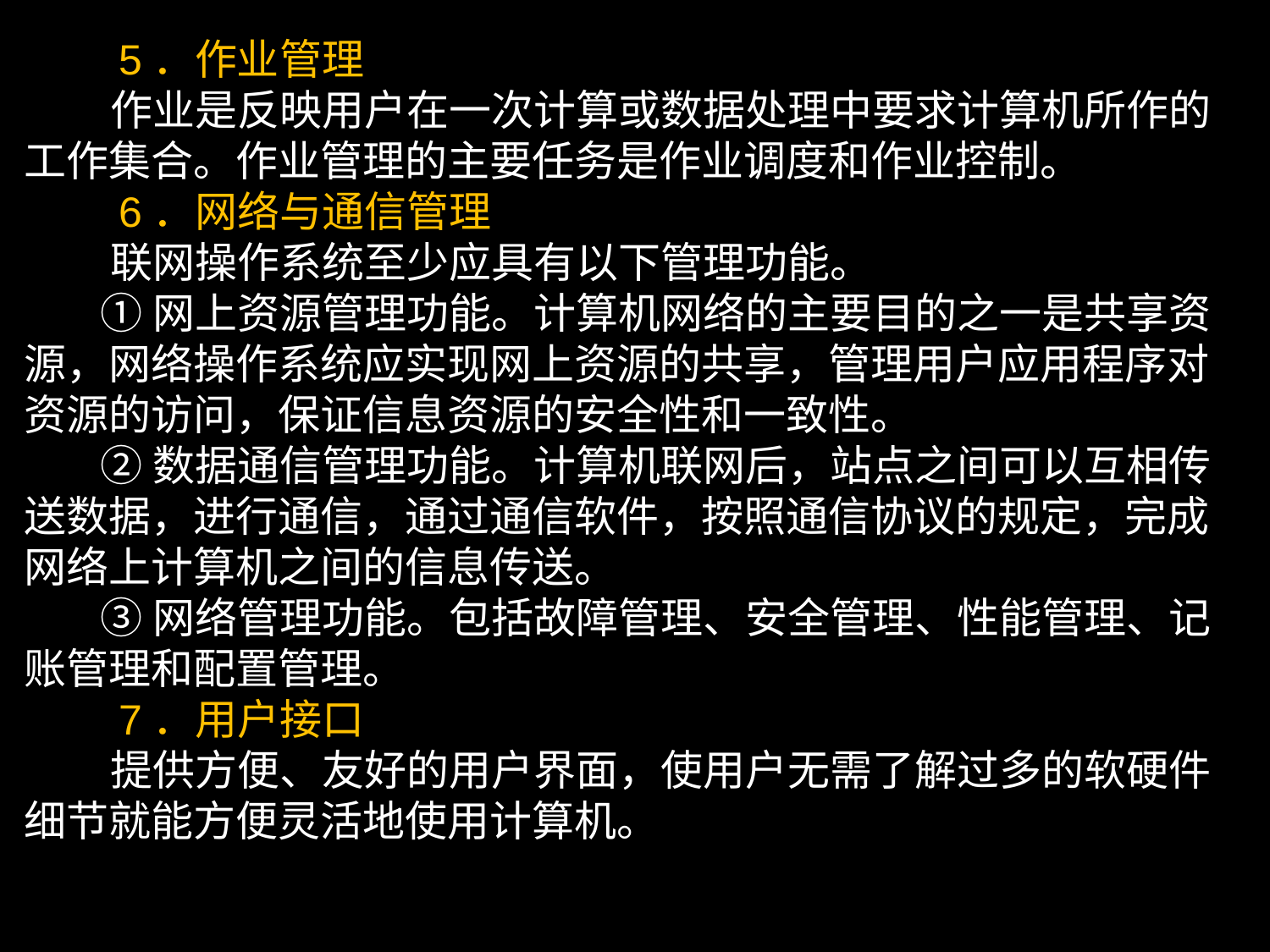

5．作业管理
        作业是反映用户在一次计算或数据处理中要求计算机所作的工作集合。作业管理的主要任务是作业调度和作业控制。
        6．网络与通信管理
        联网操作系统至少应具有以下管理功能。
        ①网上资源管理功能。计算机网络的主要目的之一是共享资源，网络操作系统应实现网上资源的共享，管理用户应用程序对资源的访问，保证信息资源的安全性和一致性。
        ②数据通信管理功能。计算机联网后，站点之间可以互相传送数据，进行通信，通过通信软件，按照通信协议的规定，完成网络上计算机之间的信息传送。
        ③网络管理功能。包括故障管理、安全管理、性能管理、记账管理和配置管理。
        7．用户接口
        提供方便、友好的用户界面，使用户无需了解过多的软硬件细节就能方便灵活地使用计算机。